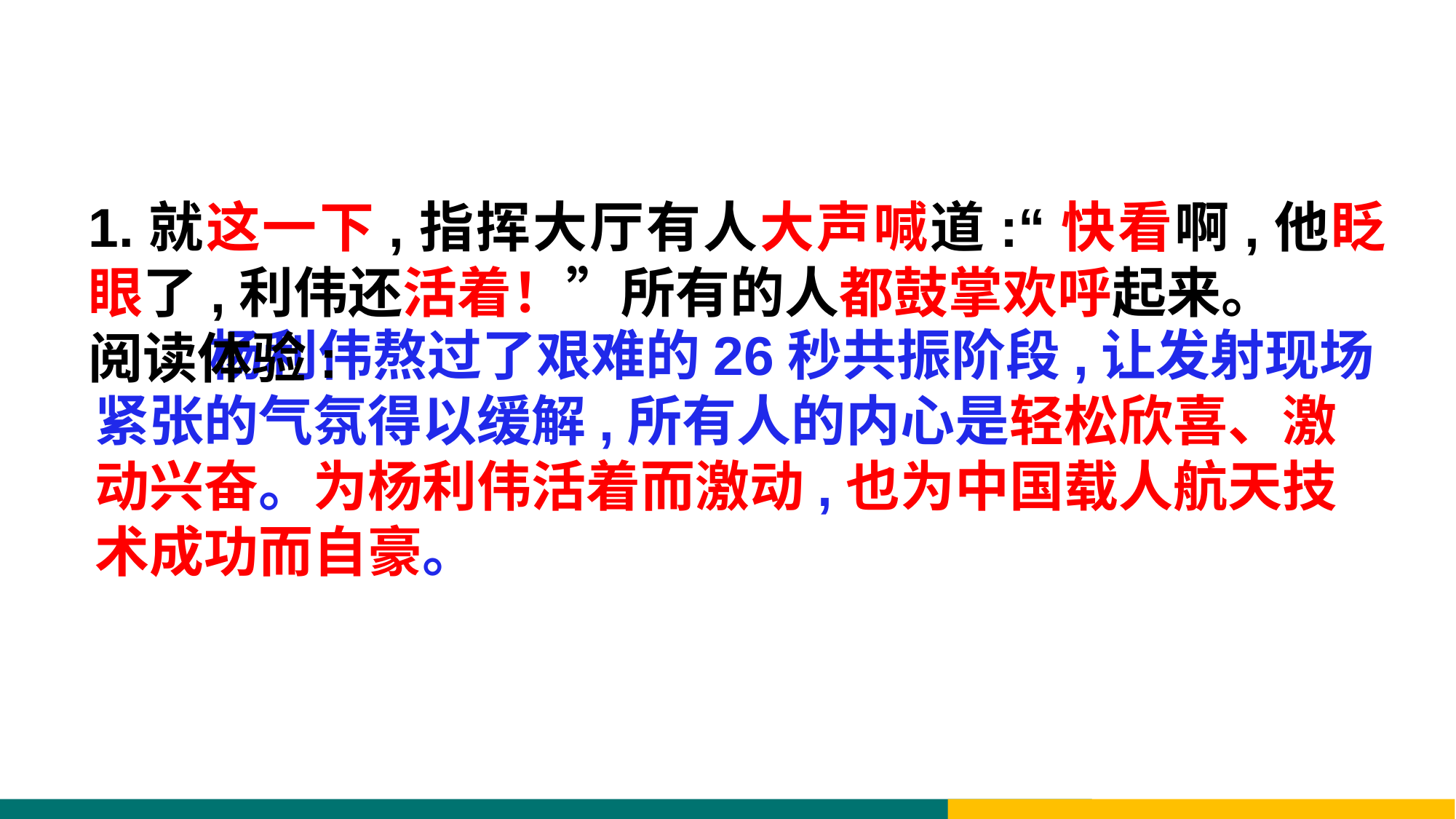

1.就这一下,指挥大厅有人大声喊道:“快看啊,他眨眼了,利伟还活着！”所有的人都鼓掌欢呼起来。
阅读体验:
          杨利伟熬过了艰难的26秒共振阶段,让发射现场紧张的气氛得以缓解,所有人的内心是轻松欣喜、激动兴奋。为杨利伟活着而激动,也为中国载人航天技术成功而自豪。